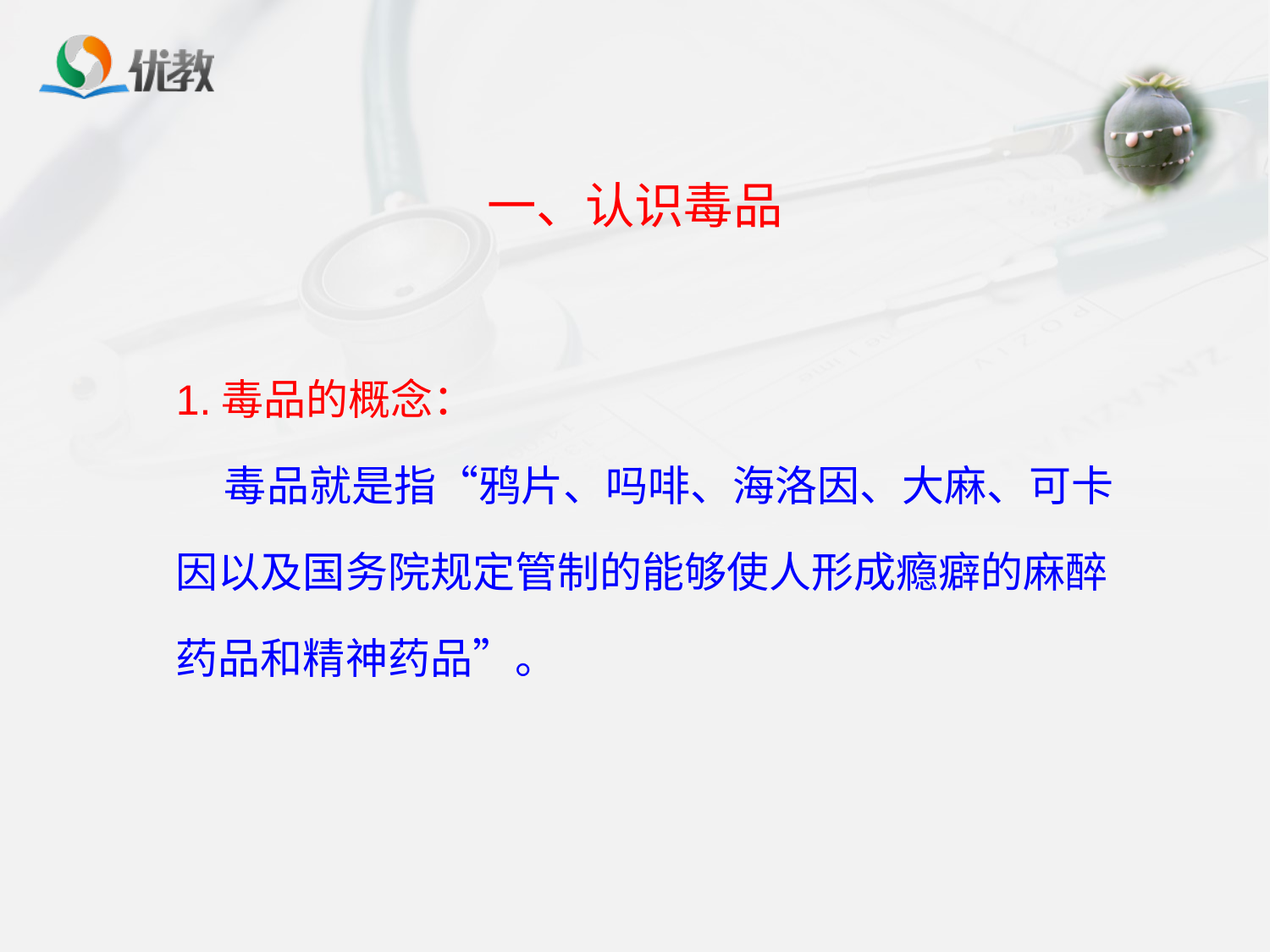

一、认识毒品
1.毒品的概念：
    毒品就是指“鸦片、吗啡、海洛因、大麻、可卡因以及国务院规定管制的能够使人形成瘾癖的麻醉药品和精神药品”。